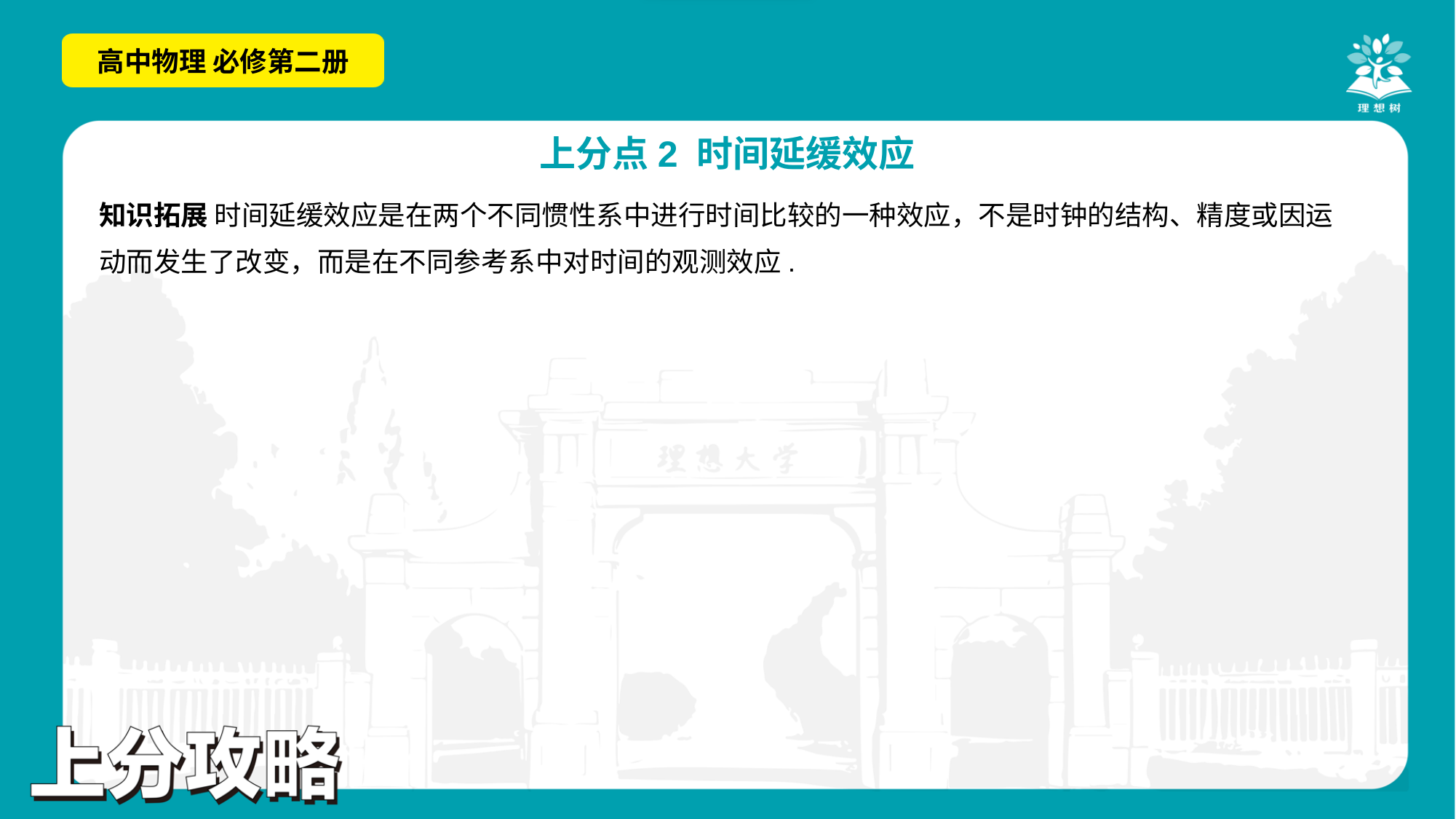

知识拓展 时间延缓效应是在两个不同惯性系中进行时间比较的一种效应，不是时钟的结构、精度或因运
动而发生了改变，而是在不同参考系中对时间的观测效应.